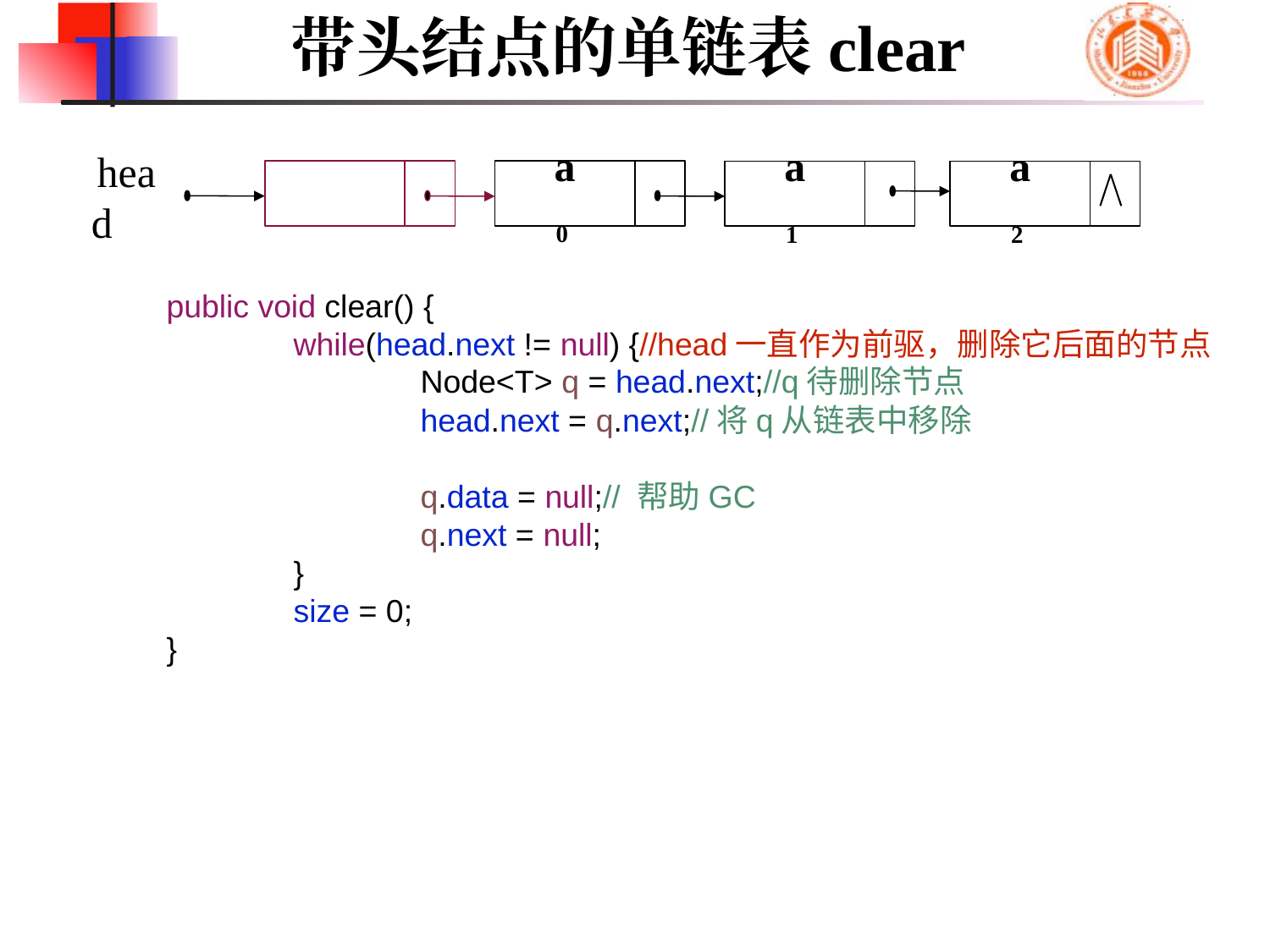

带头结点的单链表clear
a0

a1

a2

head

	public void clear() {
		while(head.next != null) {//head一直作为前驱，删除它后面的节点
			Node<T> q = head.next;//q待删除节点
			head.next = q.next;//将q从链表中移除

			q.data = null;// 帮助GC
			q.next = null;
		}
		size = 0;
	}